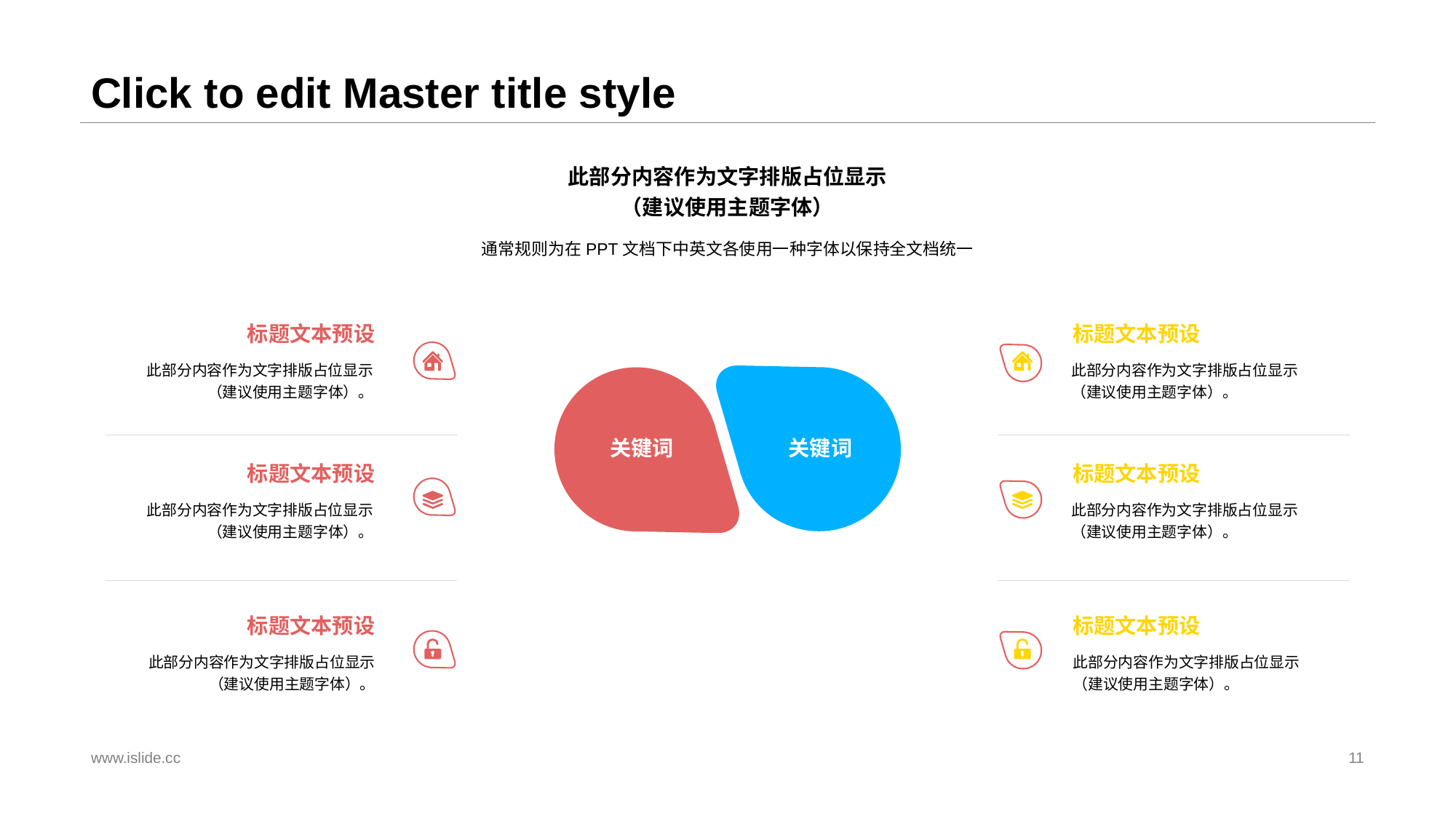

# Click to edit Master title style
此部分内容作为文字排版占位显示
（建议使用主题字体）
通常规则为在PPT文档下中英文各使用一种字体以保持全文档统一
标题文本预设
标题文本预设

此部分内容作为文字排版占位显示（建议使用主题字体）。
此部分内容作为文字排版占位显示（建议使用主题字体）。

关键词
关键词
标题文本预设
标题文本预设

此部分内容作为文字排版占位显示（建议使用主题字体）。
此部分内容作为文字排版占位显示（建议使用主题字体）。
标题文本预设
标题文本预设

此部分内容作为文字排版占位显示（建议使用主题字体）。
此部分内容作为文字排版占位显示（建议使用主题字体）。
www.islide.cc
11